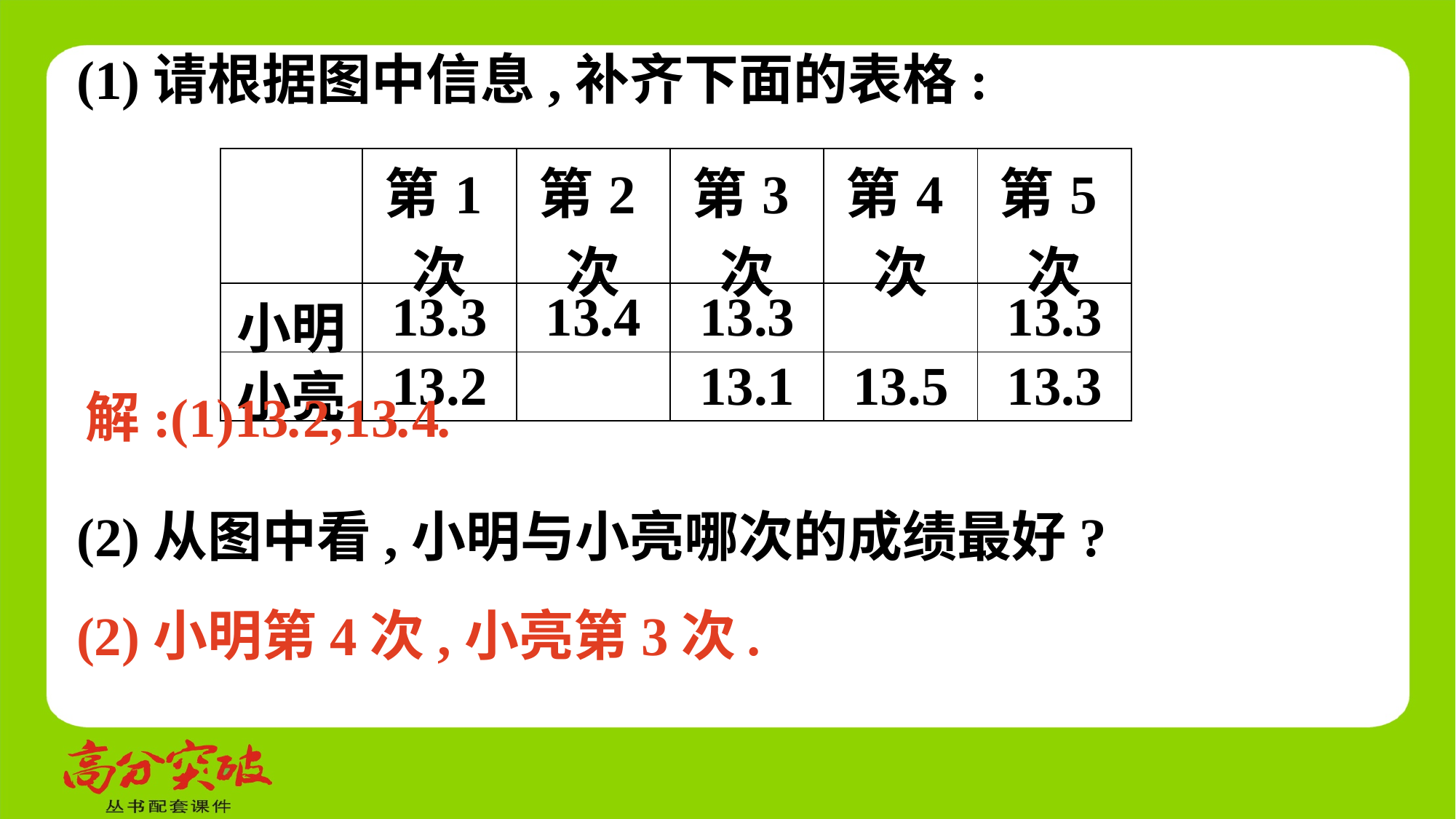

(1)请根据图中信息,补齐下面的表格:
|  | 第1次 | 第2次 | 第3次 | 第4次 | 第5次 |
| --- | --- | --- | --- | --- | --- |
| 小明 | 13.3 | 13.4 | 13.3 |  | 13.3 |
| 小亮 | 13.2 |  | 13.1 | 13.5 | 13.3 |
解:(1)13.2,13.4.
(2)从图中看,小明与小亮哪次的成绩最好?
(2)小明第4次,小亮第3次.